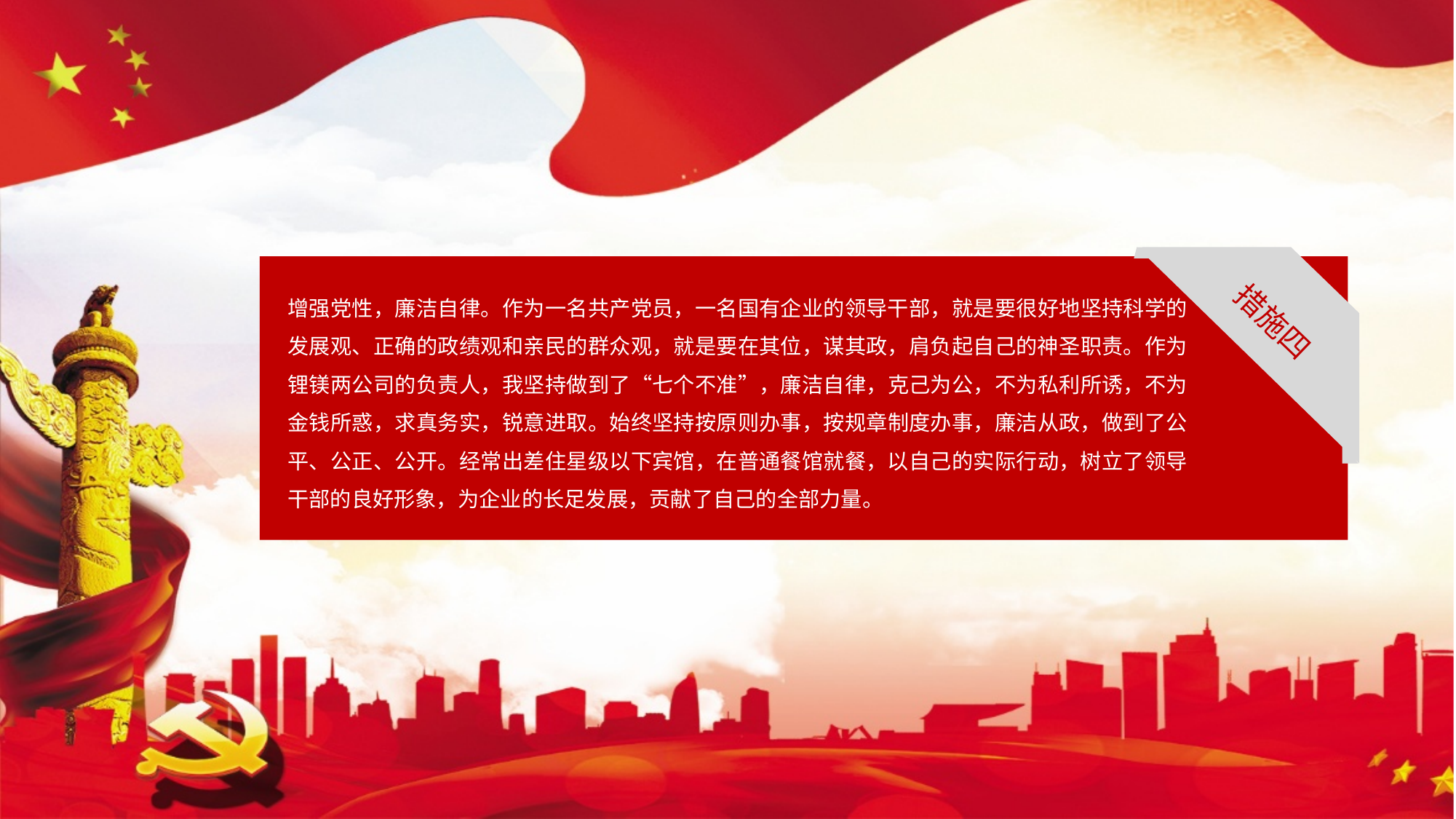

措施四

增强党性，廉洁自律。作为一名共产党员，一名国有企业的领导干部，就是要很好地坚持科学的发展观、正确的政绩观和亲民的群众观，就是要在其位，谋其政，肩负起自己的神圣职责。作为锂镁两公司的负责人，我坚持做到了“七个不准”，廉洁自律，克己为公，不为私利所诱，不为金钱所惑，求真务实，锐意进取。始终坚持按原则办事，按规章制度办事，廉洁从政，做到了公平、公正、公开。经常出差住星级以下宾馆，在普通餐馆就餐，以自己的实际行动，树立了领导干部的良好形象，为企业的长足发展，贡献了自己的全部力量。